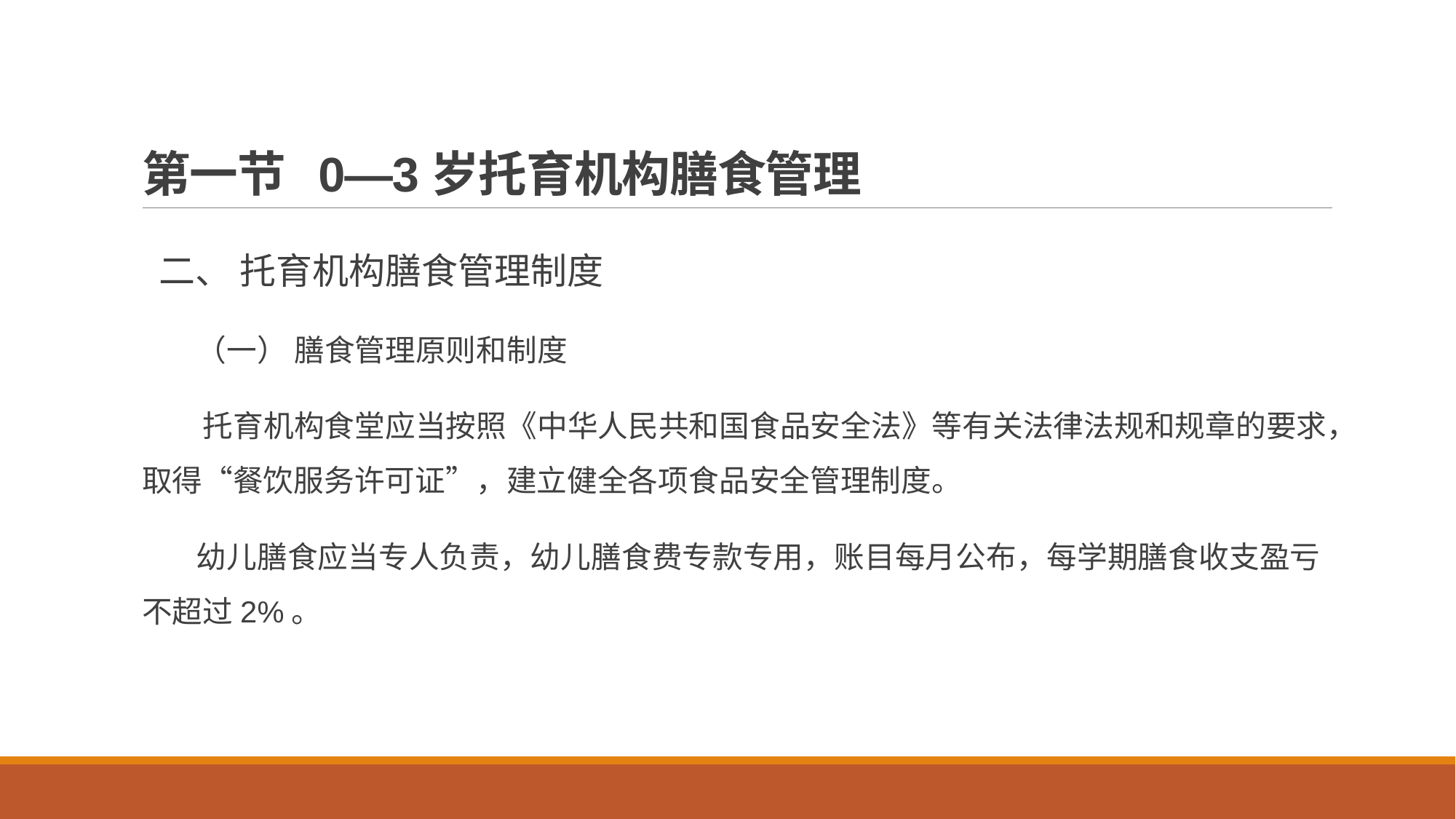

# 第一节  0—3岁托育机构膳食管理
 二、 托育机构膳食管理制度
       （一） 膳食管理原则和制度
        托育机构食堂应当按照《中华人民共和国食品安全法》等有关法律法规和规章的要求，取得“餐饮服务许可证”，建立健全各项食品安全管理制度。
       幼儿膳食应当专人负责，幼儿膳食费专款专用，账目每月公布，每学期膳食收支盈亏不超过2%。